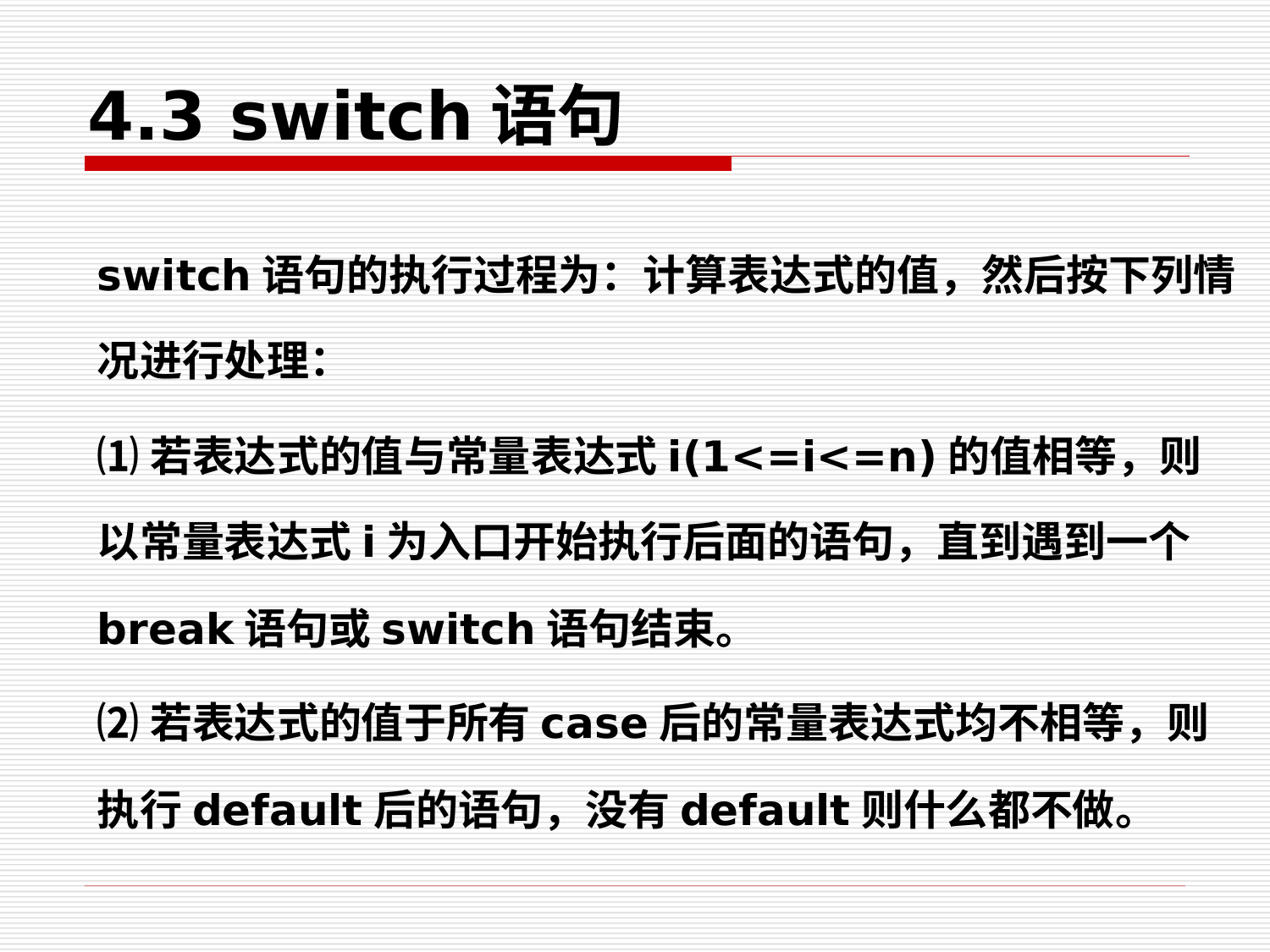

4.3 switch语句
switch语句的执行过程为：计算表达式的值，然后按下列情况进行处理：
⑴若表达式的值与常量表达式i(1<=i<=n)的值相等，则以常量表达式i为入口开始执行后面的语句，直到遇到一个break语句或switch语句结束。
⑵若表达式的值于所有case后的常量表达式均不相等，则执行default后的语句，没有default则什么都不做。